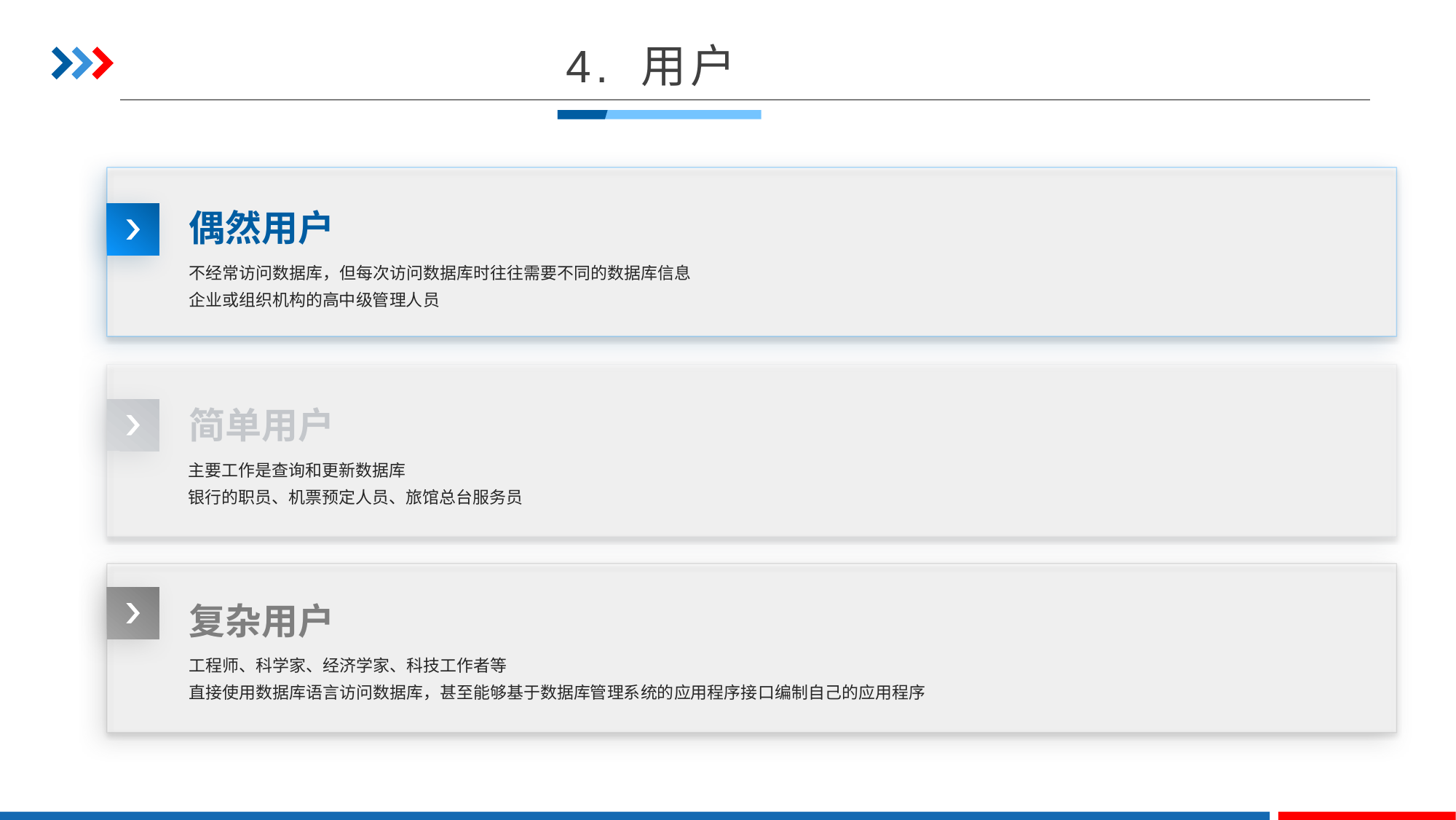

4. 用户

偶然用户

不经常访问数据库，但每次访问数据库时往往需要不同的数据库信息
企业或组织机构的高中级管理人员

简单用户

主要工作是查询和更新数据库
银行的职员、机票预定人员、旅馆总台服务员

复杂用户

工程师、科学家、经济学家、科技工作者等
直接使用数据库语言访问数据库，甚至能够基于数据库管理系统的应用程序接口编制自己的应用程序